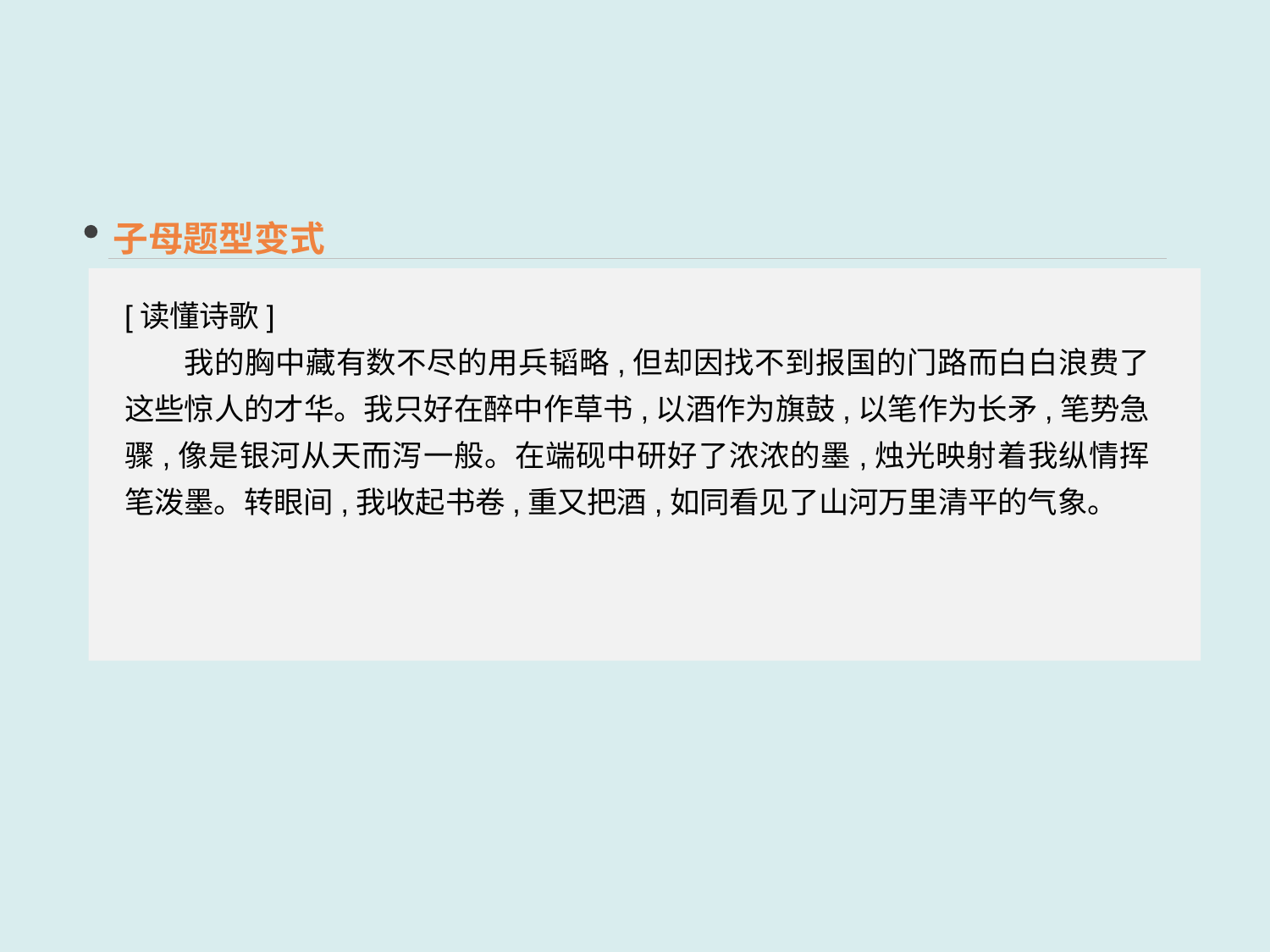

子母题型变式

[读懂诗歌]
       我的胸中藏有数不尽的用兵韬略,但却因找不到报国的门路而白白浪费了这些惊人的才华。我只好在醉中作草书,以酒作为旗鼓,以笔作为长矛,笔势急骤,像是银河从天而泻一般。在端砚中研好了浓浓的墨,烛光映射着我纵情挥笔泼墨。转眼间,我收起书卷,重又把酒,如同看见了山河万里清平的气象。